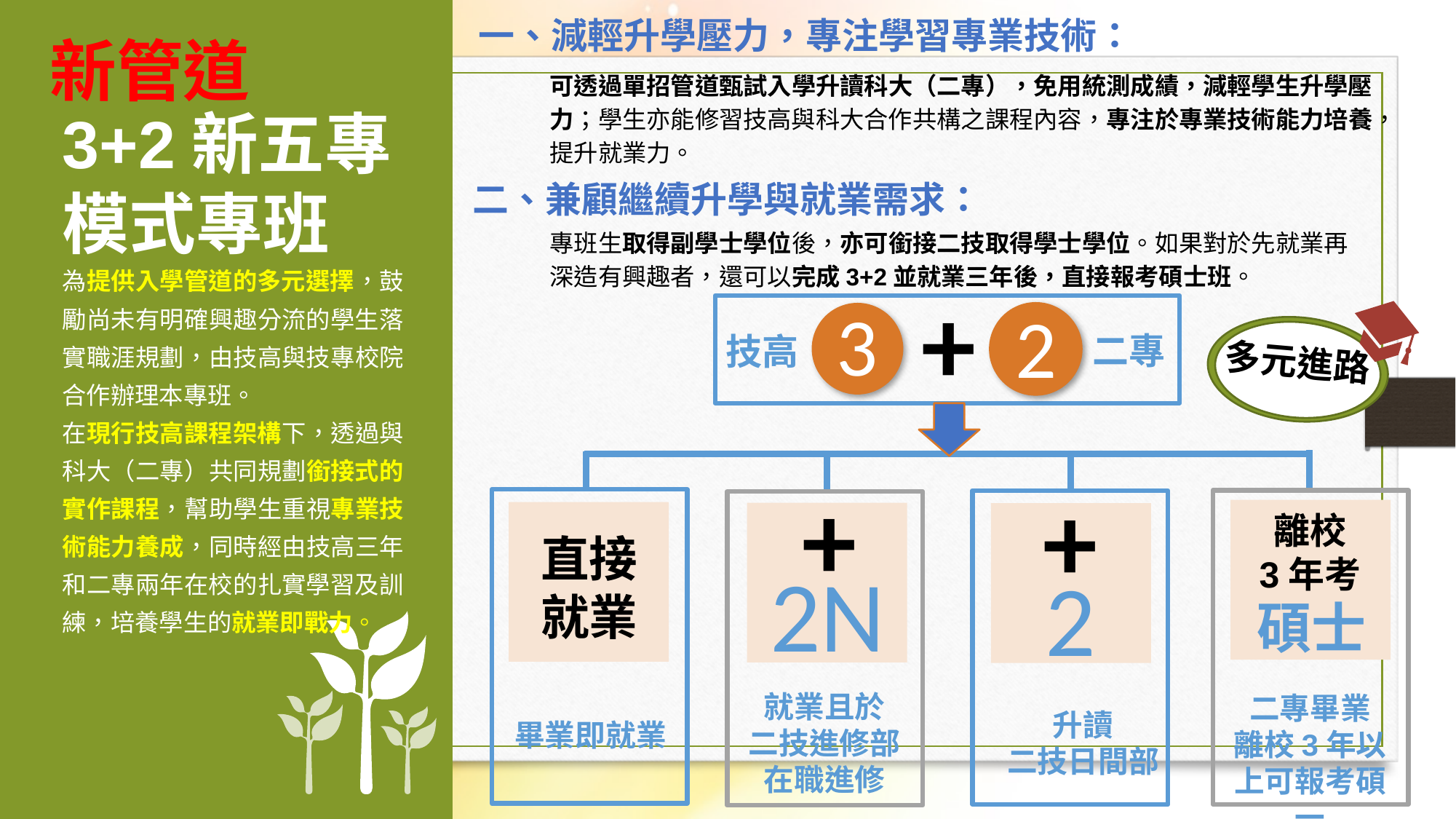

一、減輕升學壓力，專注學習專業技術：
新管道
可透過單招管道甄試入學升讀科大（二專），免用統測成績，減輕學生升學壓力；學生亦能修習技高與科大合作共構之課程內容，專注於專業技術能力培養，提升就業力。
3+2新五專模式專班
二、兼顧繼續升學與就業需求：
專班生取得副學士學位後，亦可銜接二技取得學士學位。如果對於先就業再深造有興趣者，還可以完成3+2並就業三年後，直接報考碩士班。
為提供入學管道的多元選擇，鼓勵尚未有明確興趣分流的學生落實職涯規劃，由技高與技專校院合作辦理本專班。
在現行技高課程架構下，透過與科大（二專）共同規劃銜接式的實作課程，幫助學生重視專業技術能力養成，同時經由技高三年和二專兩年在校的扎實學習及訓練，培養學生的就業即戰力。
+
3

2

二專
技高

多元進路

+
+

離校
3年考

直接就業
2N
2
碩士
就業且於
二技進修部
在職進修
二專畢業
離校3年以上可報考碩一
升讀
二技日間部
畢業即就業